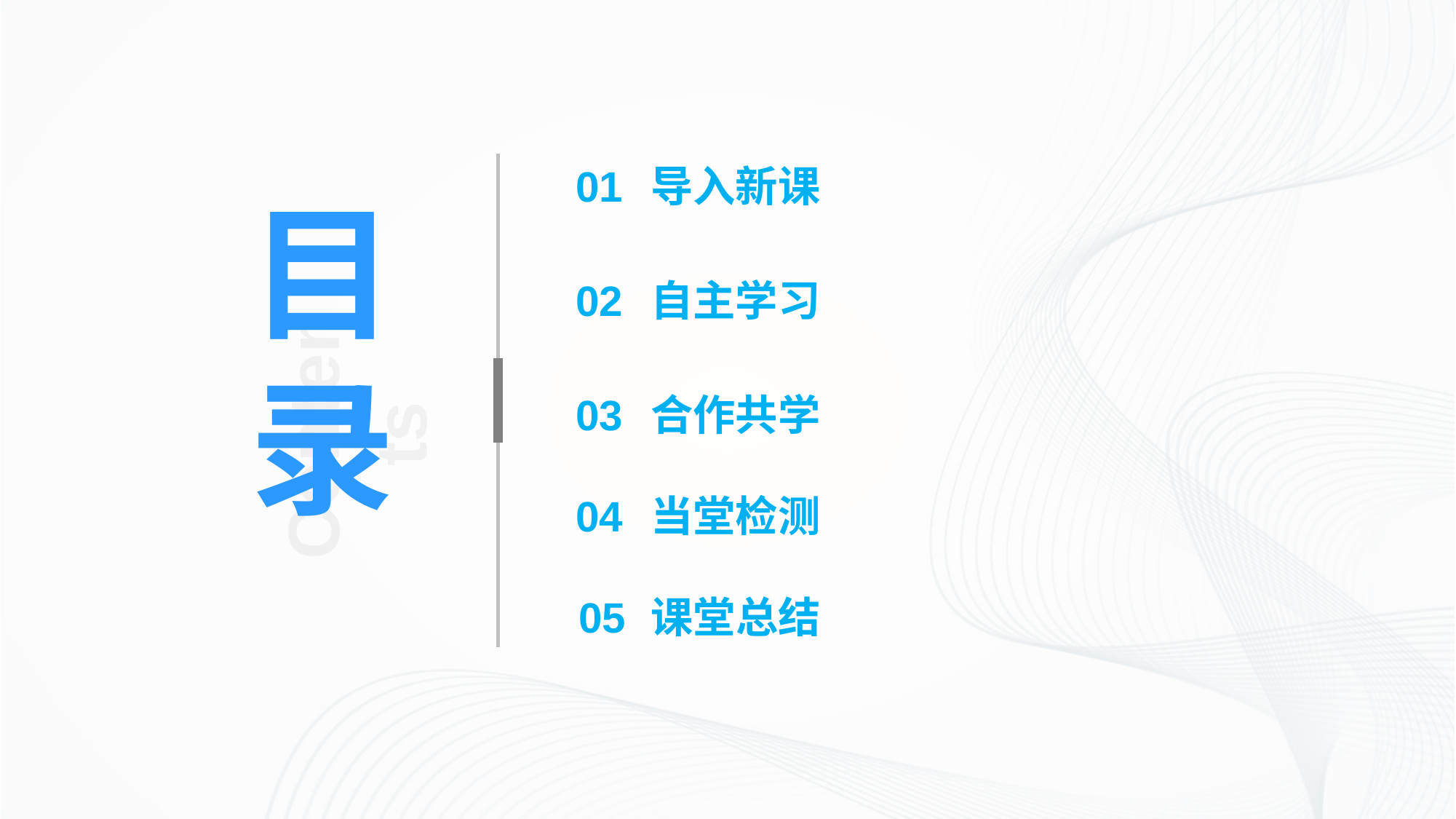

01
导入新课
02
自主学习
03
合作共学
04
当堂检测
目
录
Contents
05
课堂总结